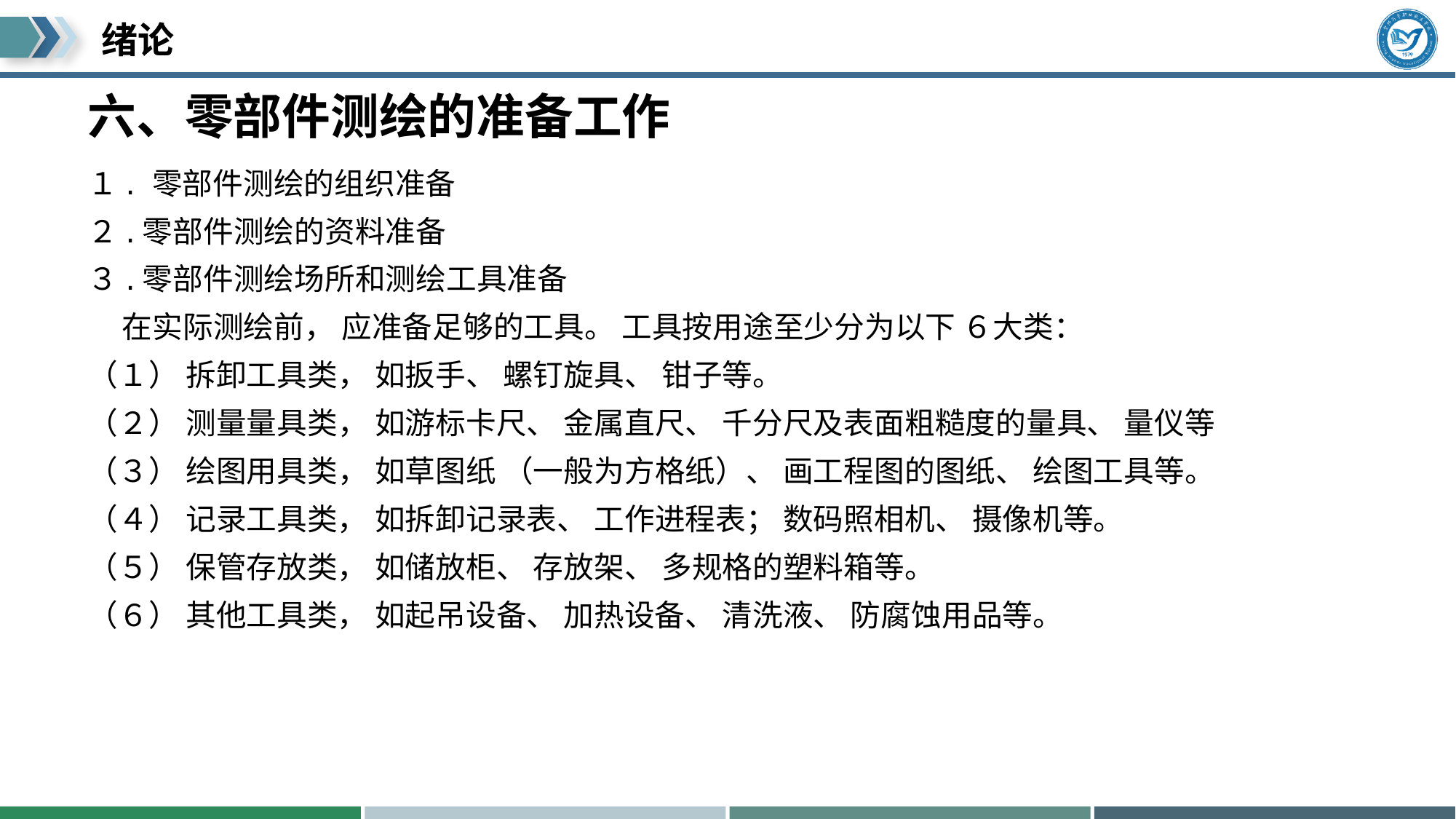

# 六、零部件测绘的准备工作
１. 零部件测绘的组织准备
２.零部件测绘的资料准备
３.零部件测绘场所和测绘工具准备
    在实际测绘前， 应准备足够的工具。 工具按用途至少分为以下 ６大类：
（１） 拆卸工具类， 如扳手、 螺钉旋具、 钳子等。
（２） 测量量具类， 如游标卡尺、 金属直尺、 千分尺及表面粗糙度的量具、 量仪等
（３） 绘图用具类， 如草图纸 （一般为方格纸）、 画工程图的图纸、 绘图工具等。
（４） 记录工具类， 如拆卸记录表、 工作进程表； 数码照相机、 摄像机等。
（５） 保管存放类， 如储放柜、 存放架、 多规格的塑料箱等。
（６） 其他工具类， 如起吊设备、 加热设备、 清洗液、 防腐蚀用品等。